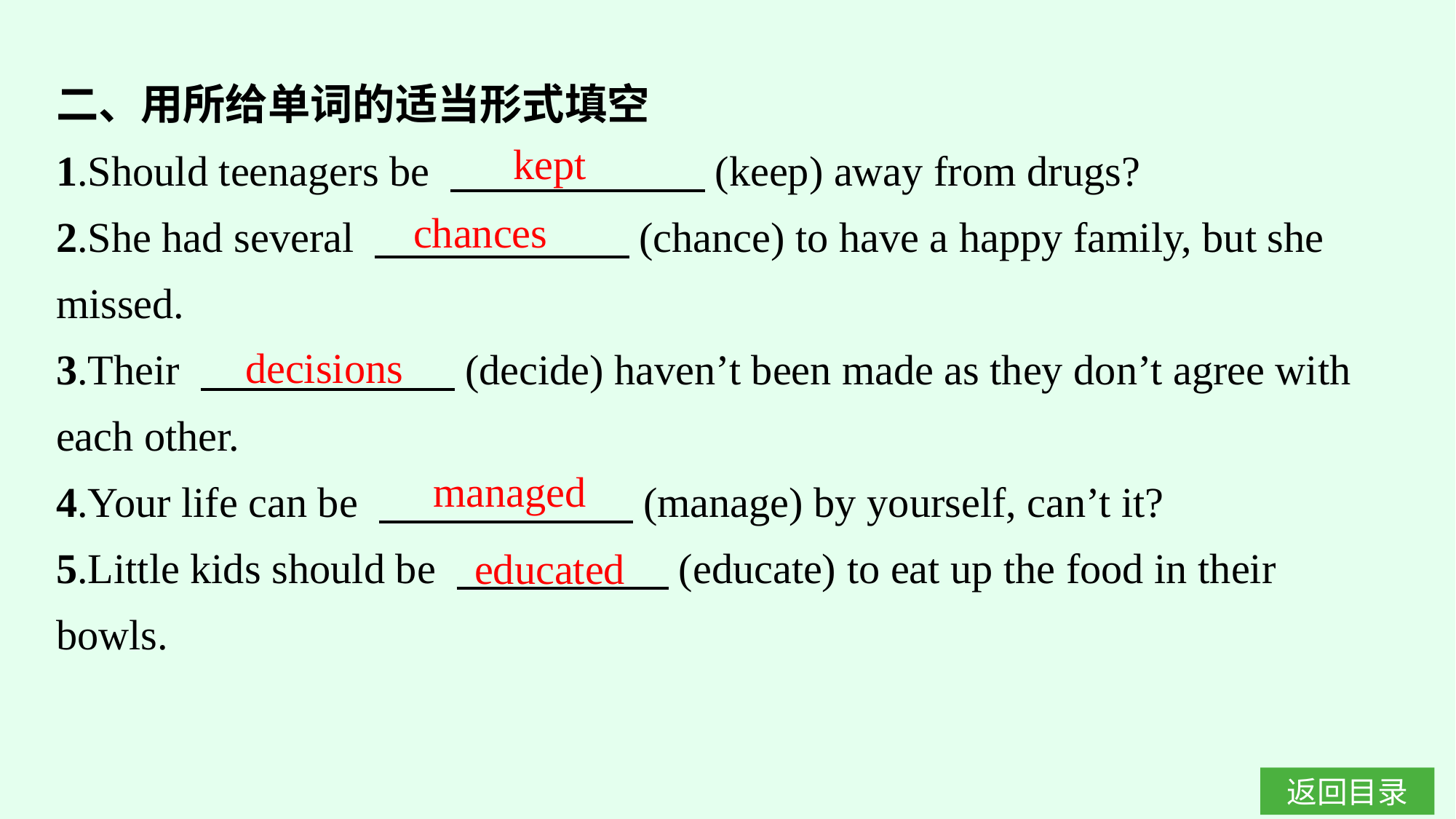

二、用所给单词的适当形式填空
1.Should teenagers be 　　　　　　(keep) away from drugs?
2.She had several 　　　　　　(chance) to have a happy family, but she missed.
3.Their 　　　　　　(decide) haven’t been made as they don’t agree with each other.
4.Your life can be 　　　　　　(manage) by yourself, can’t it?
5.Little kids should be 　　　　　(educate) to eat up the food in their bowls.
kept
chances
decisions
managed
educated